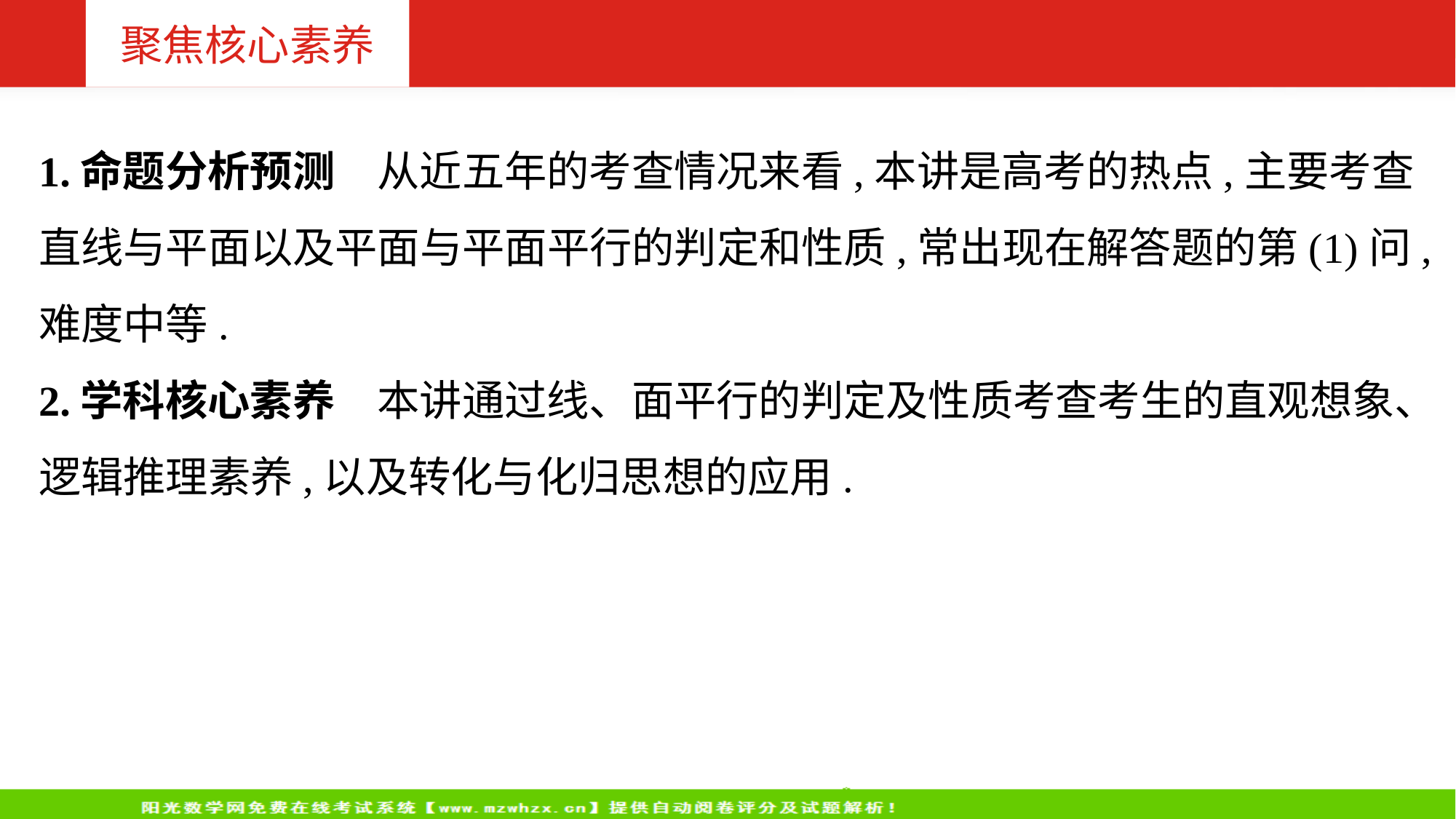

聚焦核心素养
1.命题分析预测　从近五年的考查情况来看,本讲是高考的热点,主要考查直线与平面以及平面与平面平行的判定和性质,常出现在解答题的第(1)问,难度中等.
2.学科核心素养　本讲通过线、面平行的判定及性质考查考生的直观想象、逻辑推理素养,以及转化与化归思想的应用.